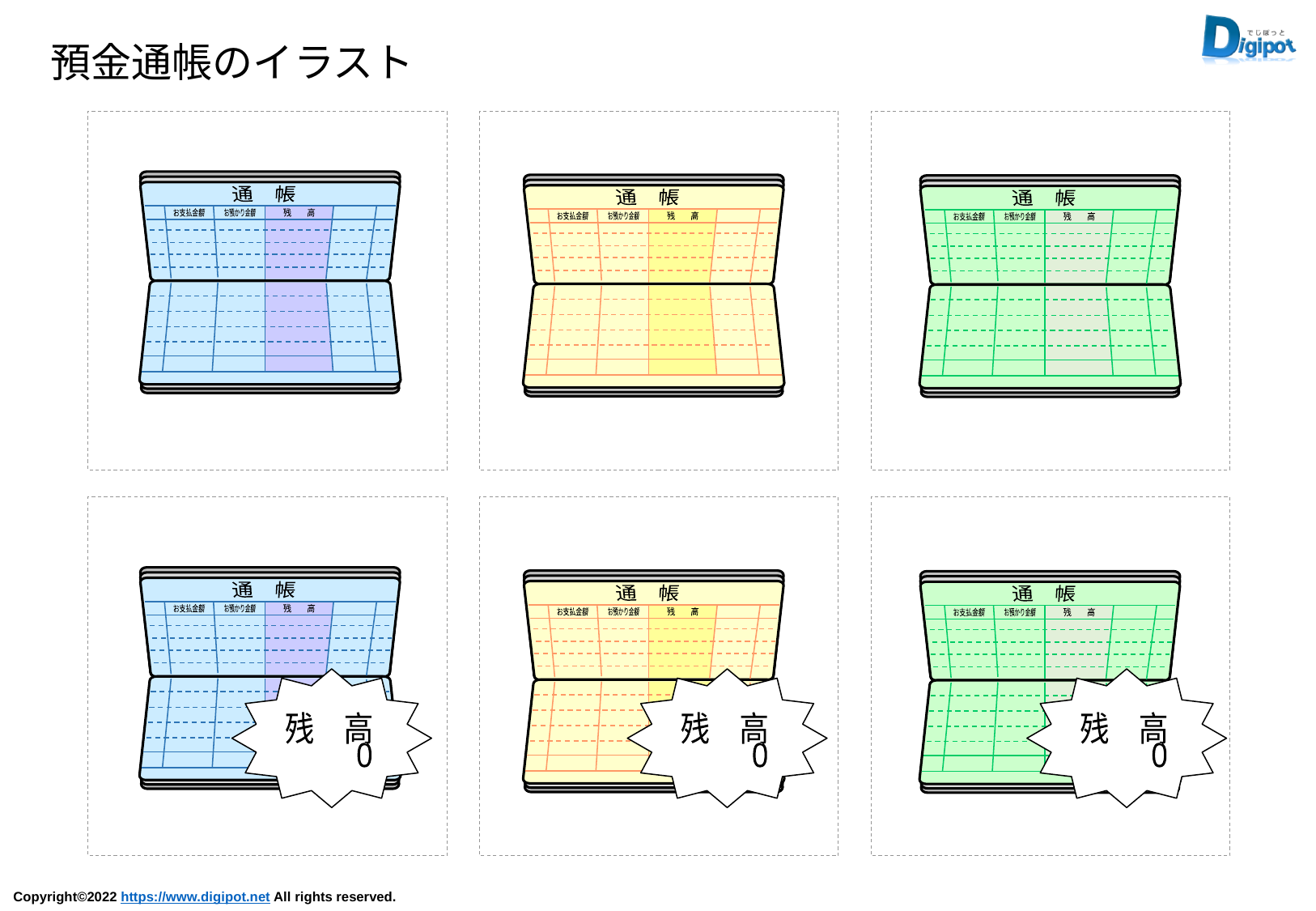

預金通帳のイラスト

通　帳

お支払金額
お預かり金額
残　　高

通　帳

お支払金額
お預かり金額
残　　高

通　帳

お支払金額
お預かり金額
残　　高

通　帳

お支払金額
お預かり金額
残　　高

残　高
0

通　帳

お支払金額
お預かり金額
残　　高

残　高
0

通　帳

お支払金額
お預かり金額
残　　高

残　高
0